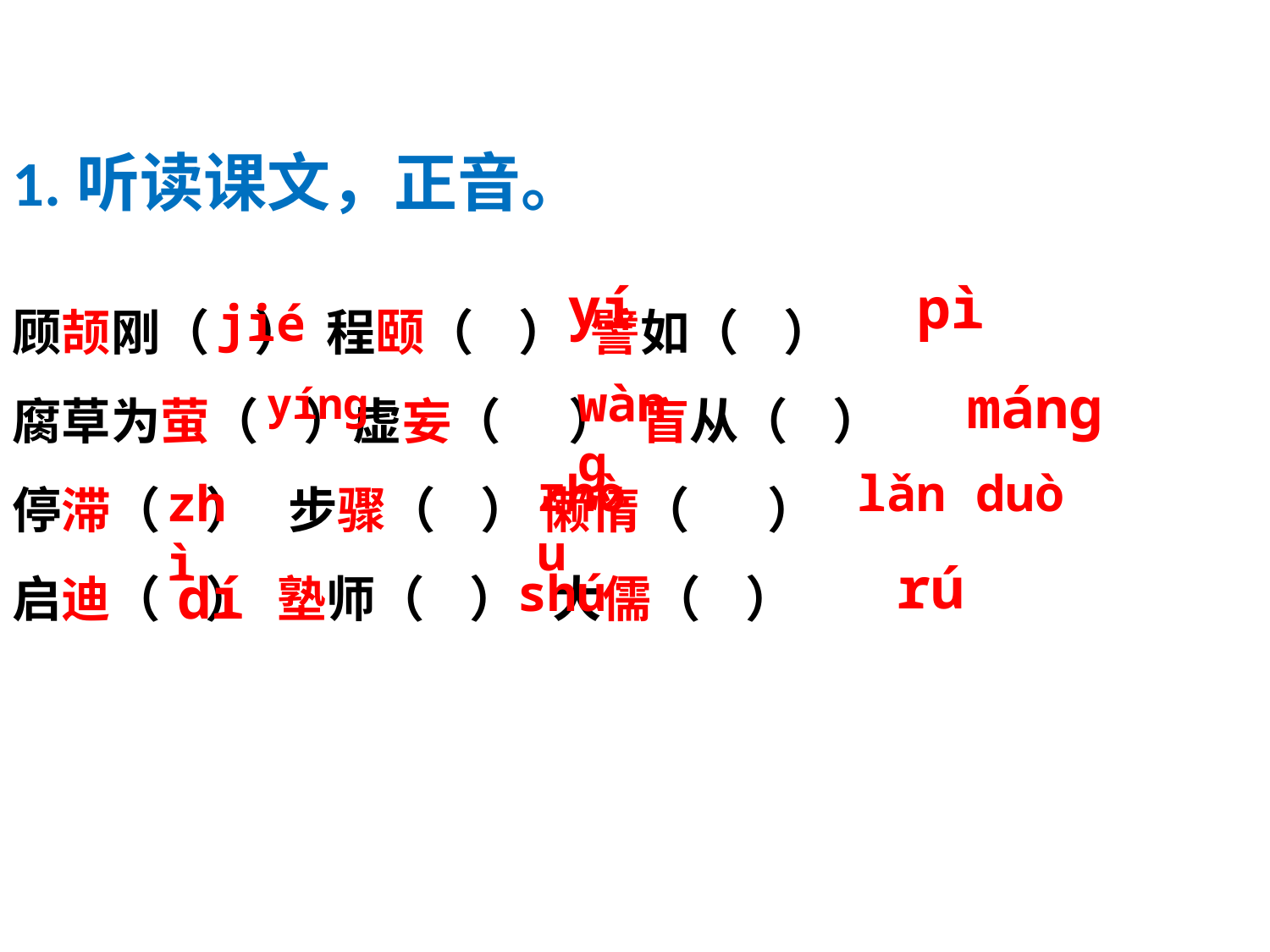

1.听读课文，正音。
顾颉刚（    ）  程颐（    ）  譬如（    ）
腐草为萤（    ）虚妄（      ）  盲从（    ）
停滞（    ）   步骤（    ） 懒惰（       ）
启迪（    ）  塾师（    ）   大儒（    ）
yí
pì
jié

yínɡ
wànɡ
mánɡ
zhòu
lǎn duò
zhì
rú
dí
shú